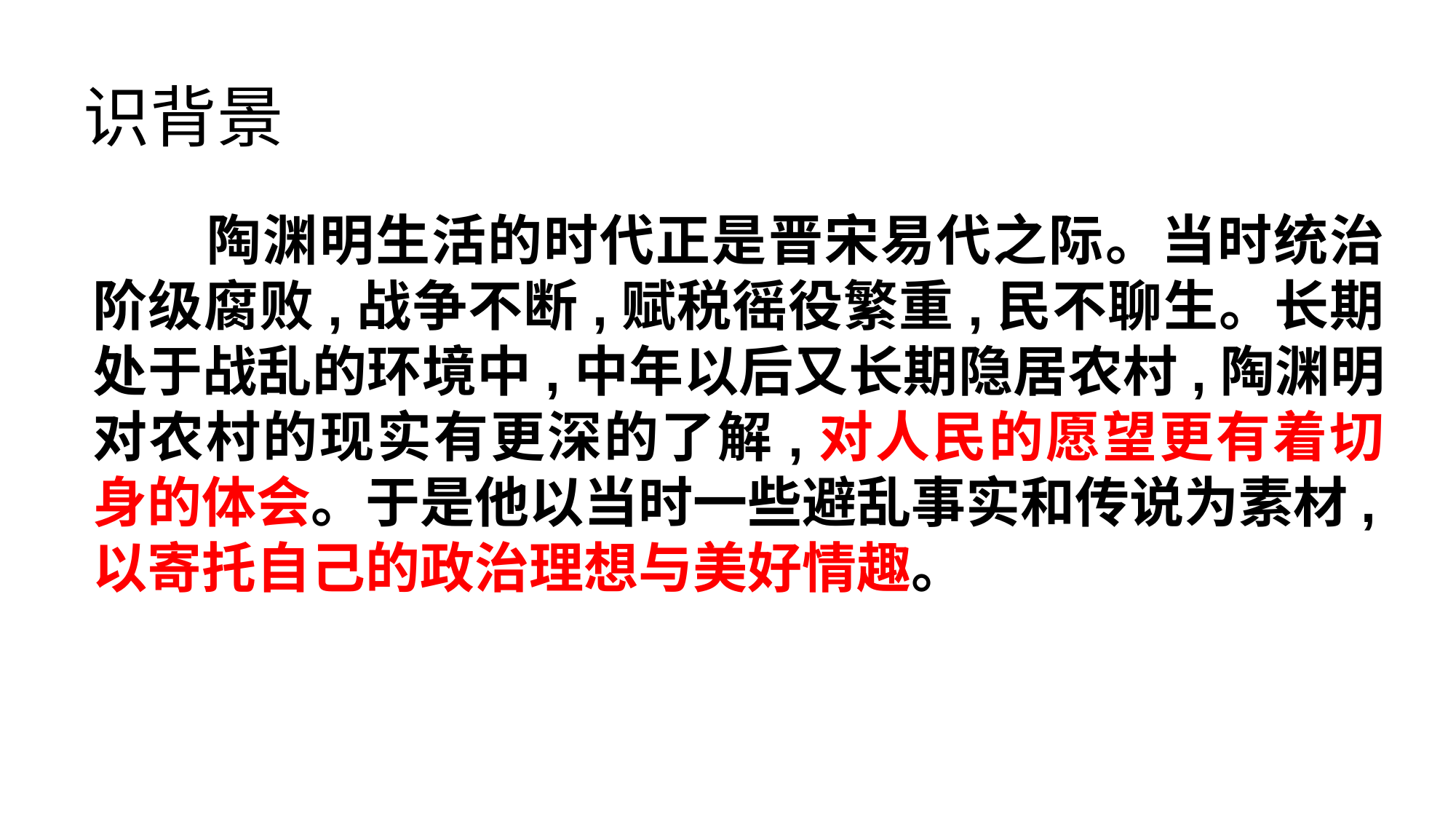

识背景
 陶渊明生活的时代正是晋宋易代之际。当时统治阶级腐败,战争不断,赋税徭役繁重,民不聊生。长期处于战乱的环境中,中年以后又长期隐居农村,陶渊明对农村的现实有更深的了解,对人民的愿望更有着切身的体会。于是他以当时一些避乱事实和传说为素材,以寄托自己的政治理想与美好情趣。